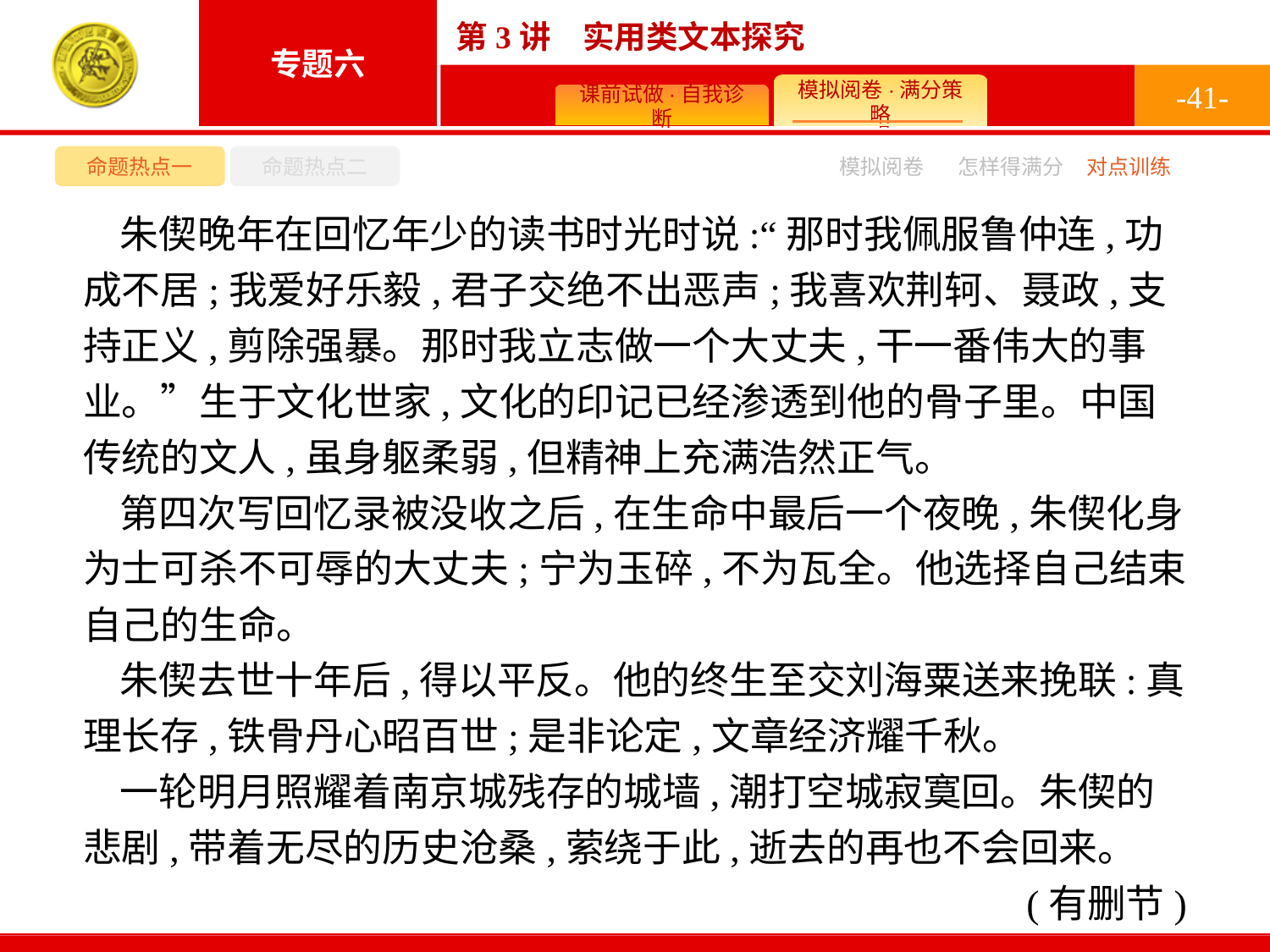

-41-
命题热点一
命题热点二
模拟阅卷
怎样得满分
对点训练
朱偰晚年在回忆年少的读书时光时说:“那时我佩服鲁仲连,功成不居;我爱好乐毅,君子交绝不出恶声;我喜欢荆轲、聂政,支持正义,剪除强暴。那时我立志做一个大丈夫,干一番伟大的事业。”生于文化世家,文化的印记已经渗透到他的骨子里。中国传统的文人,虽身躯柔弱,但精神上充满浩然正气。
第四次写回忆录被没收之后,在生命中最后一个夜晚,朱偰化身为士可杀不可辱的大丈夫;宁为玉碎,不为瓦全。他选择自己结束自己的生命。
朱偰去世十年后,得以平反。他的终生至交刘海粟送来挽联:真理长存,铁骨丹心昭百世;是非论定,文章经济耀千秋。
一轮明月照耀着南京城残存的城墙,潮打空城寂寞回。朱偰的悲剧,带着无尽的历史沧桑,萦绕于此,逝去的再也不会回来。
(有删节)